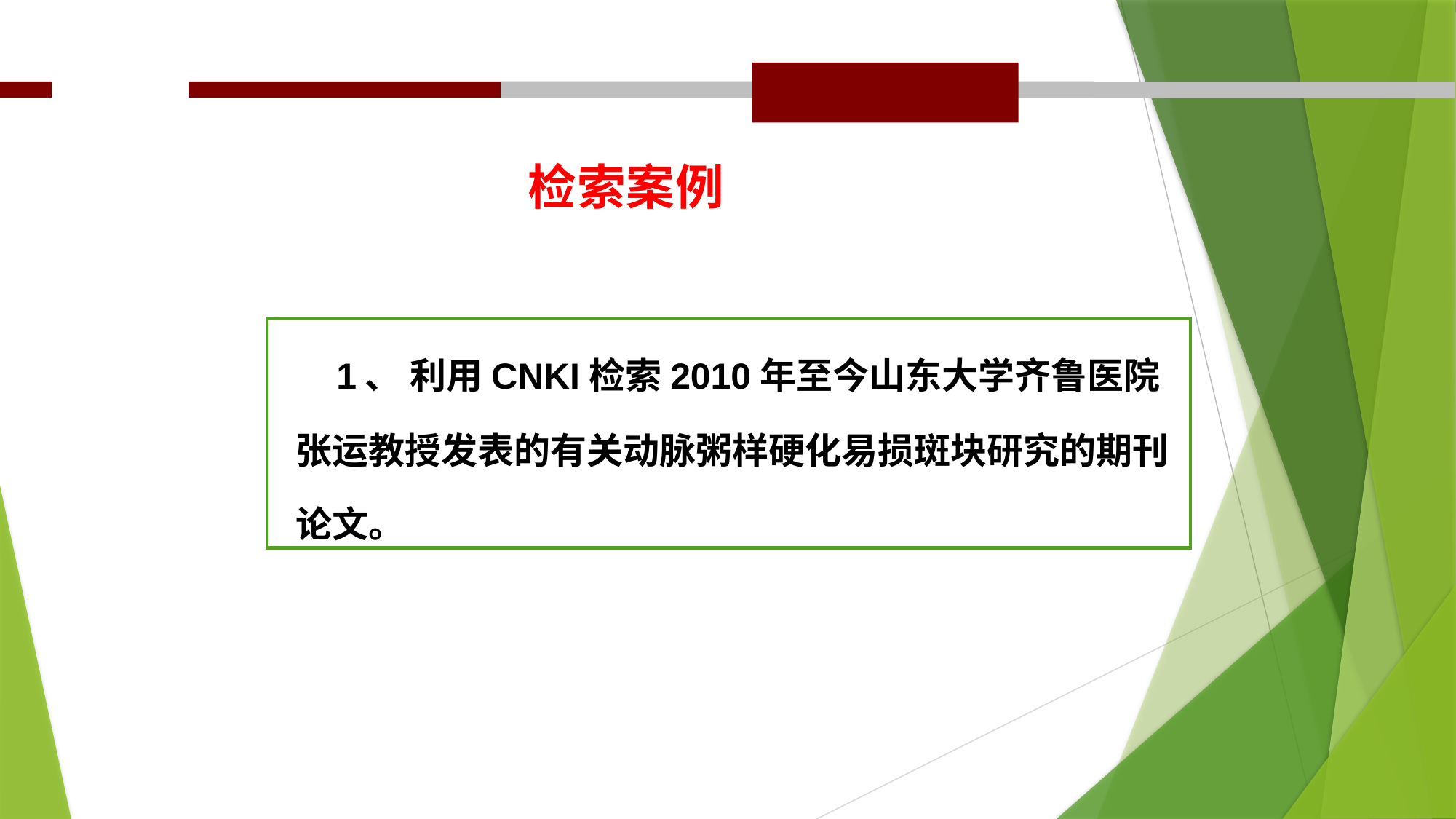

# 检索案例
      1、 利用CNKI检索2010年至今山东大学齐鲁医院张运教授发表的有关动脉粥样硬化易损斑块研究的期刊论文。